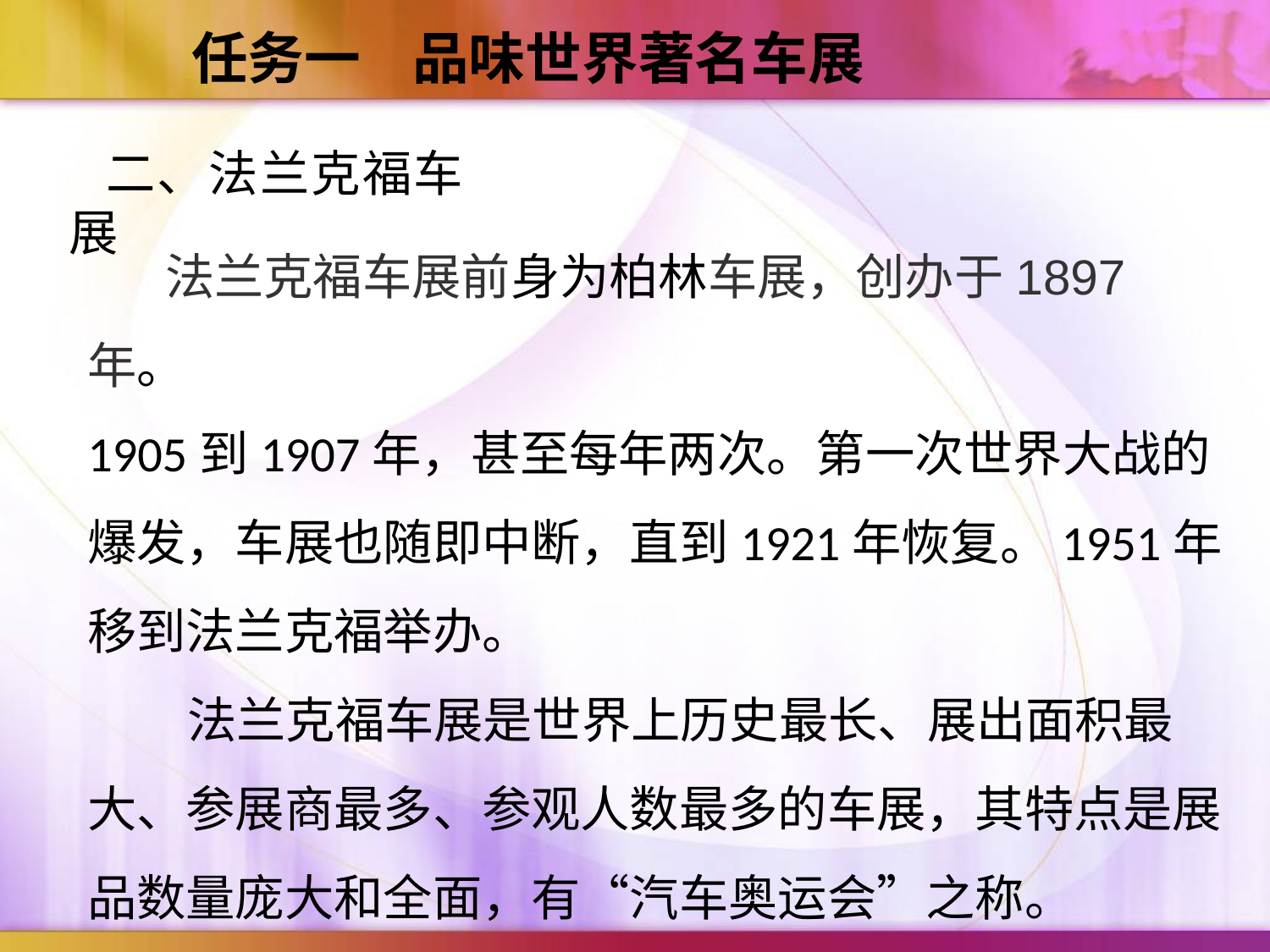

任务一    品味世界著名车展
二、法兰克福车展
      法兰克福车展前身为柏林车展，创办于1897年。
1905到1907年，甚至每年两次。第一次世界大战的爆发，车展也随即中断，直到1921年恢复。1951年移到法兰克福举办。
        法兰克福车展是世界上历史最长、展出面积最大、参展商最多、参观人数最多的车展，其特点是展品数量庞大和全面，有“汽车奥运会”之称。